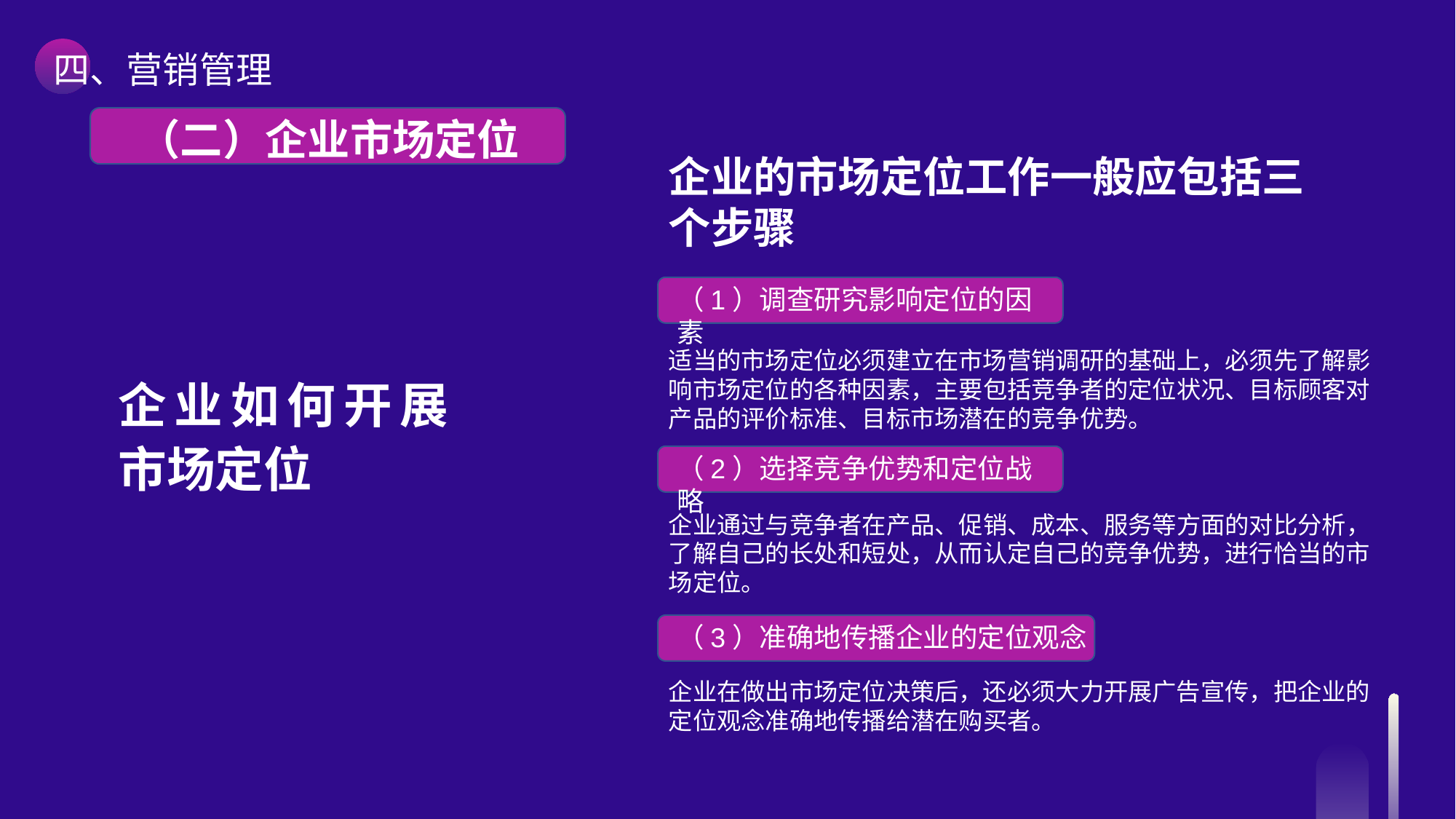

四、营销管理

 （二）企业市场定位
企业的市场定位工作一般应包括三个步骤

（1）调查研究影响定位的因素
适当的市场定位必须建立在市场营销调研的基础上，必须先了解影响市场定位的各种因素，主要包括竞争者的定位状况、目标顾客对产品的评价标准、目标市场潜在的竞争优势。
企业如何开展市场定位

（2）选择竞争优势和定位战略
企业通过与竞争者在产品、促销、成本、服务等方面的对比分析，了解自己的长处和短处，从而认定自己的竞争优势，进行恰当的市场定位。

（3）准确地传播企业的定位观念
企业在做出市场定位决策后，还必须大力开展广告宣传，把企业的定位观念准确地传播给潜在购买者。